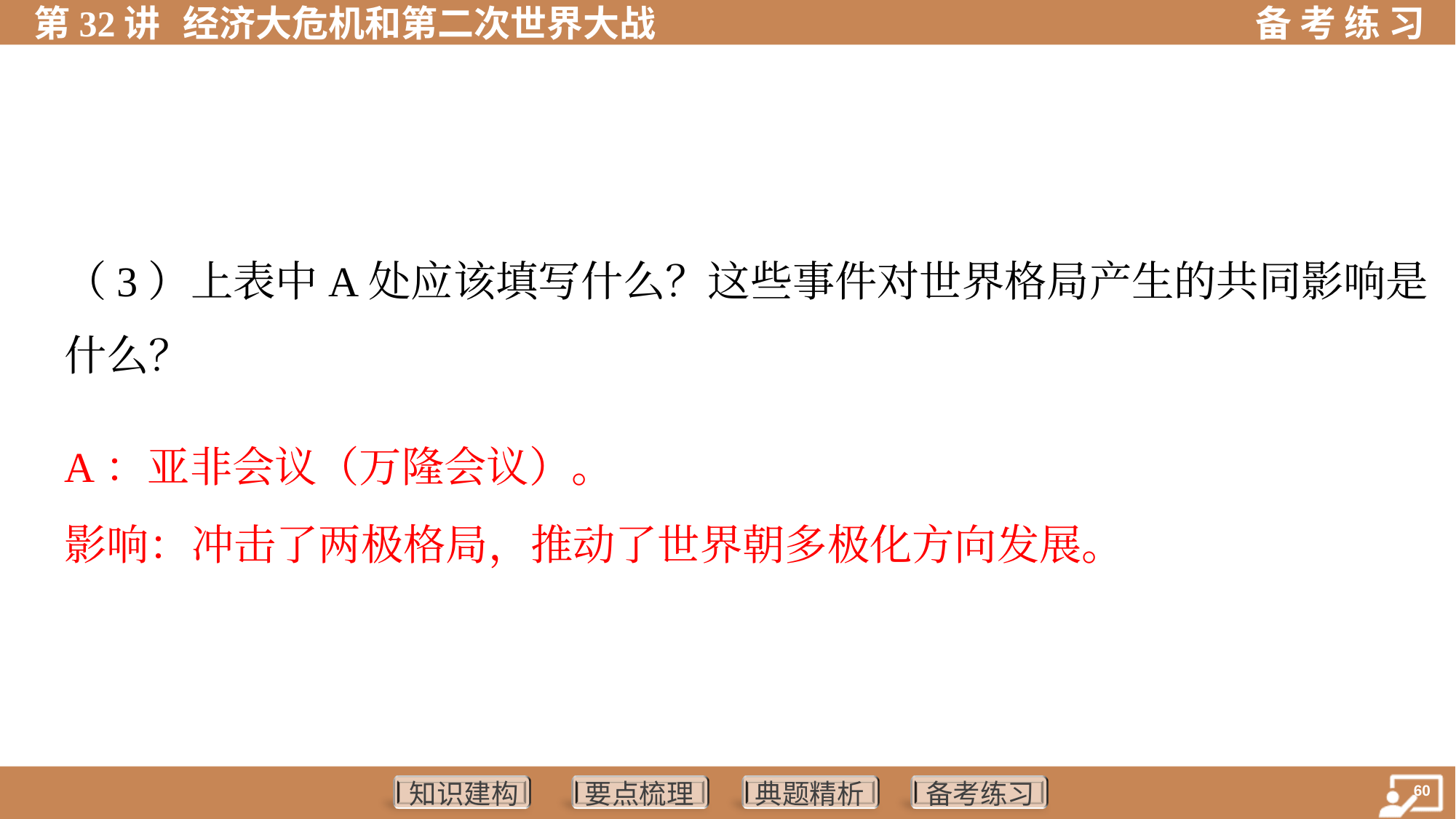

（3）上表中A处应该填写什么？这些事件对世界格局产生的共同影响是
什么？
A：亚非会议（万隆会议）。
影响：冲击了两极格局，推动了世界朝多极化方向发展。